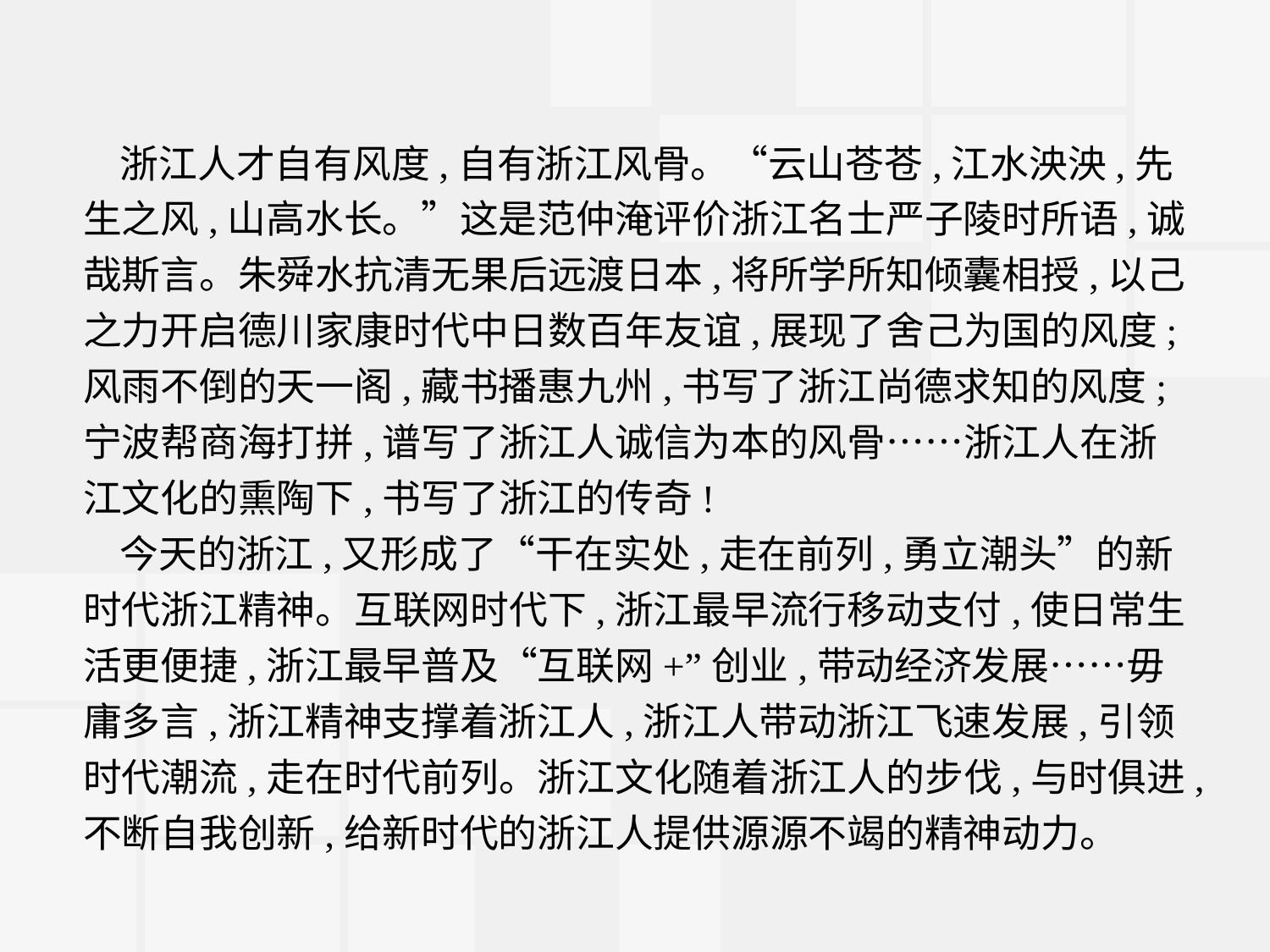

浙江人才自有风度,自有浙江风骨。“云山苍苍,江水泱泱,先生之风,山高水长。”这是范仲淹评价浙江名士严子陵时所语,诚哉斯言。朱舜水抗清无果后远渡日本,将所学所知倾囊相授,以己之力开启德川家康时代中日数百年友谊,展现了舍己为国的风度;风雨不倒的天一阁,藏书播惠九州,书写了浙江尚德求知的风度;宁波帮商海打拼,谱写了浙江人诚信为本的风骨……浙江人在浙江文化的熏陶下,书写了浙江的传奇!
今天的浙江,又形成了“干在实处,走在前列,勇立潮头”的新时代浙江精神。互联网时代下,浙江最早流行移动支付,使日常生活更便捷,浙江最早普及“互联网+”创业,带动经济发展……毋庸多言,浙江精神支撑着浙江人,浙江人带动浙江飞速发展,引领时代潮流,走在时代前列。浙江文化随着浙江人的步伐,与时俱进,不断自我创新,给新时代的浙江人提供源源不竭的精神动力。